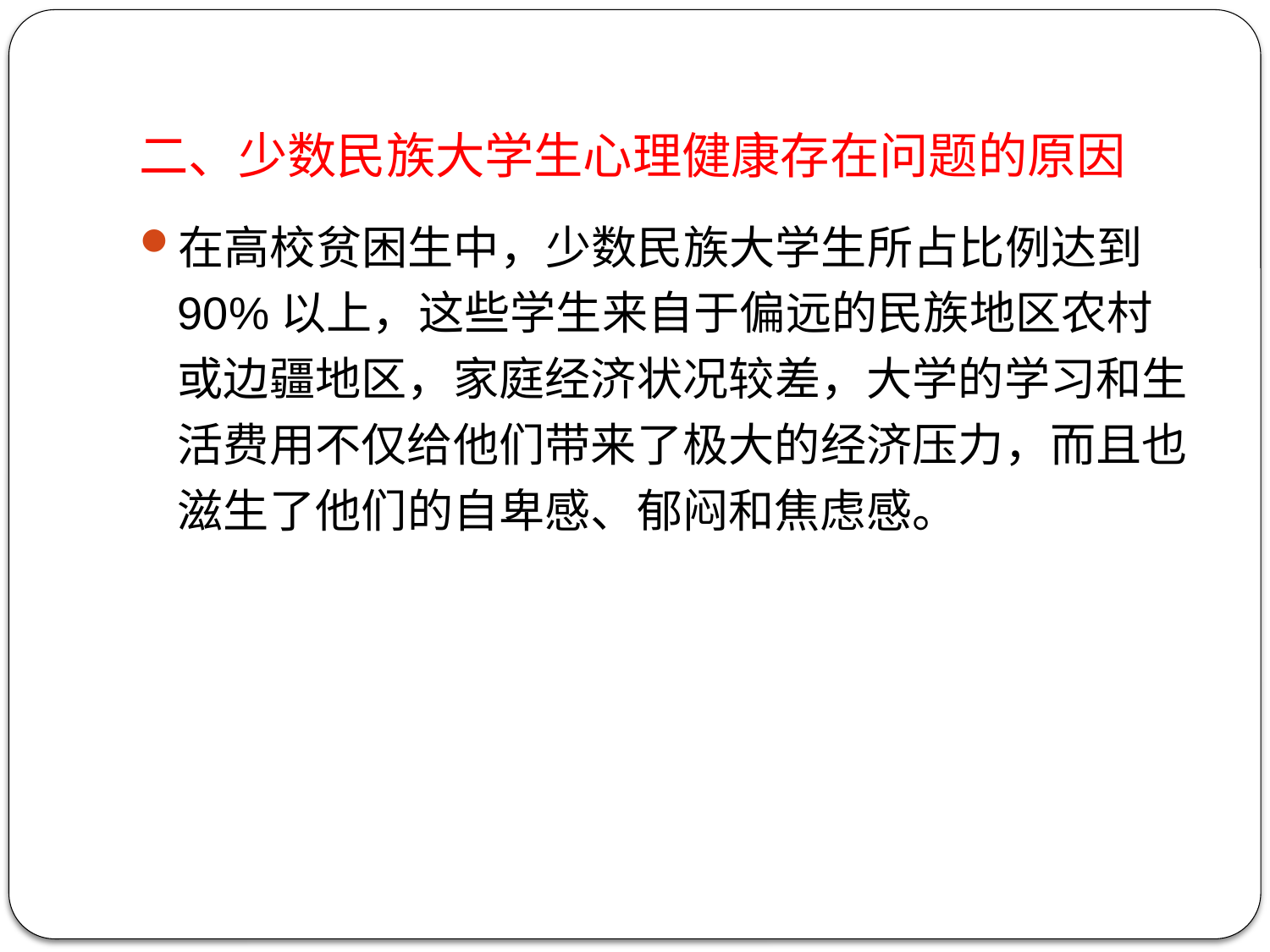

# 二、少数民族大学生心理健康存在问题的原因
在高校贫困生中，少数民族大学生所占比例达到90%以上，这些学生来自于偏远的民族地区农村或边疆地区，家庭经济状况较差，大学的学习和生活费用不仅给他们带来了极大的经济压力，而且也滋生了他们的自卑感、郁闷和焦虑感。